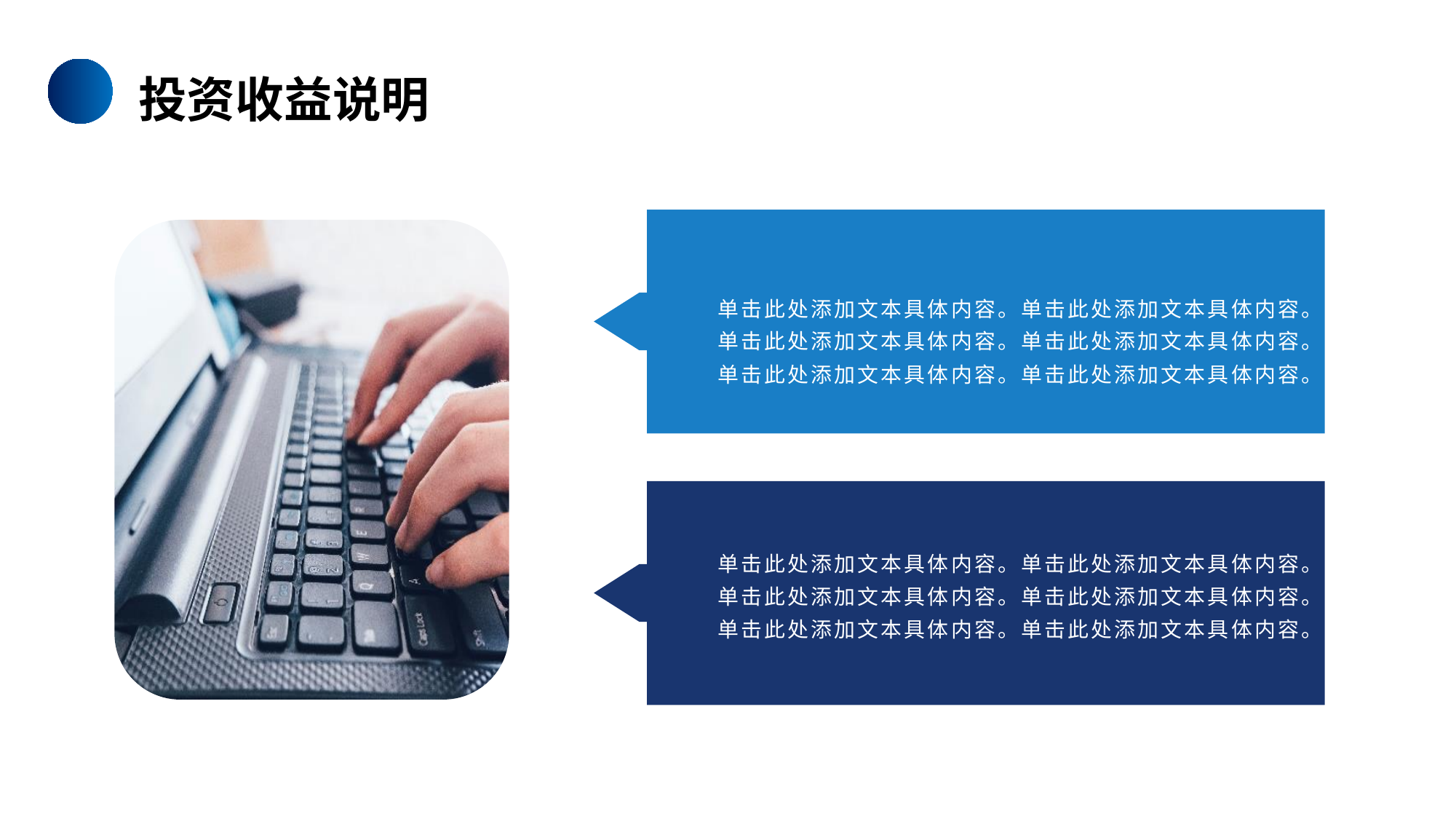

投资收益说明

单击此处添加文本具体内容。单击此处添加文本具体内容。单击此处添加文本具体内容。单击此处添加文本具体内容。单击此处添加文本具体内容。单击此处添加文本具体内容。

单击此处添加文本具体内容。单击此处添加文本具体内容。单击此处添加文本具体内容。单击此处添加文本具体内容。单击此处添加文本具体内容。单击此处添加文本具体内容。